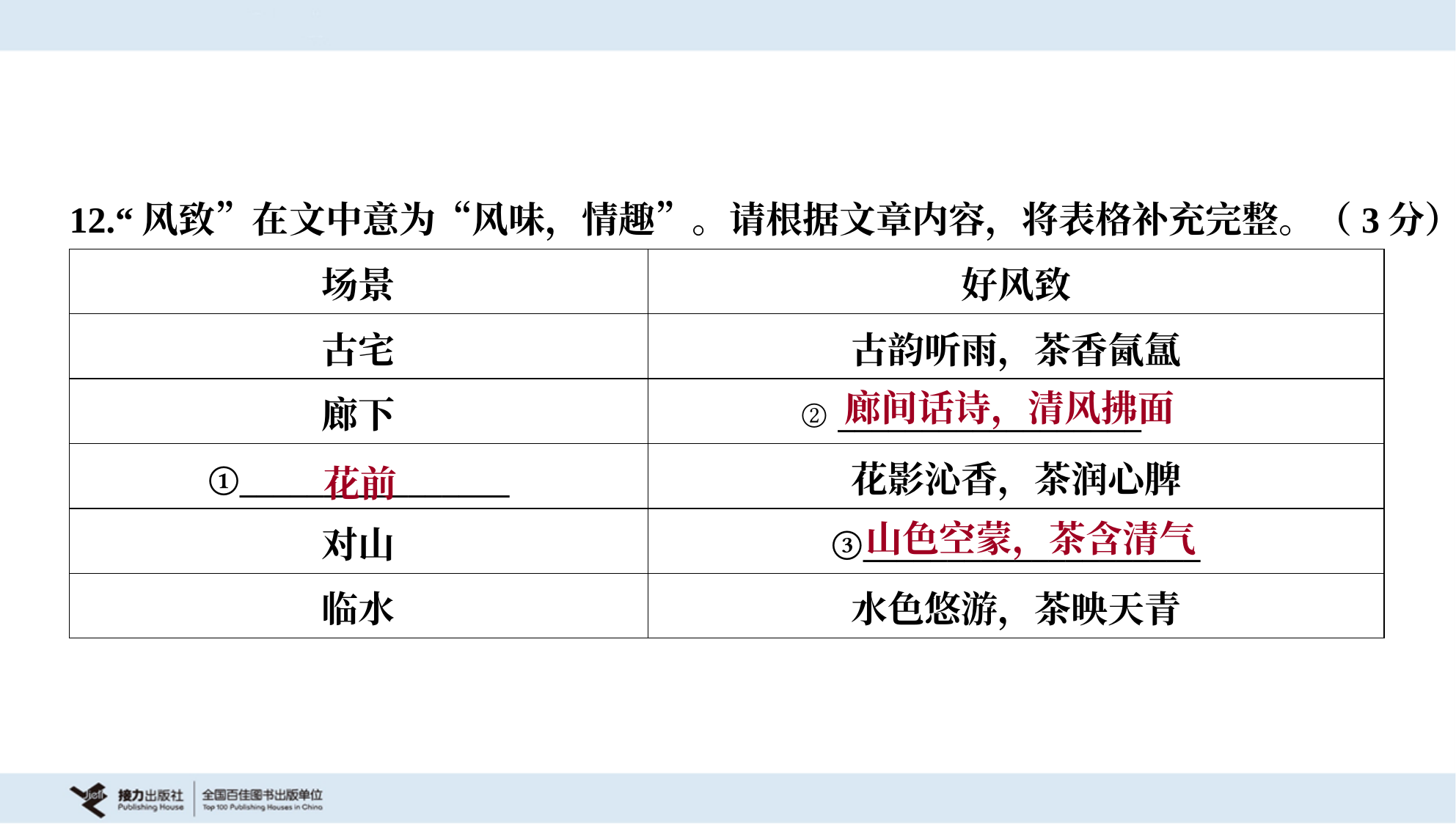

12.“风致”在文中意为“风味，情趣”。请根据文章内容，将表格补充完整。（3分）
| 场景 | 好风致 |
| --- | --- |
| 古宅 | 古韵听雨，茶香氤氲 |
| 廊下 | ② \_\_\_\_\_\_\_\_\_\_\_\_\_\_\_\_\_\_ |
| ①\_\_\_\_\_\_\_\_\_\_\_\_\_\_\_\_ | 花影沁香，茶润心脾 |
| 对山 | ③\_\_\_\_\_\_\_\_\_\_\_\_\_\_\_\_\_\_\_\_ |
| 临水 | 水色悠游，茶映天青 |
廊间话诗，清风拂面

花前

山色空蒙，茶含清气